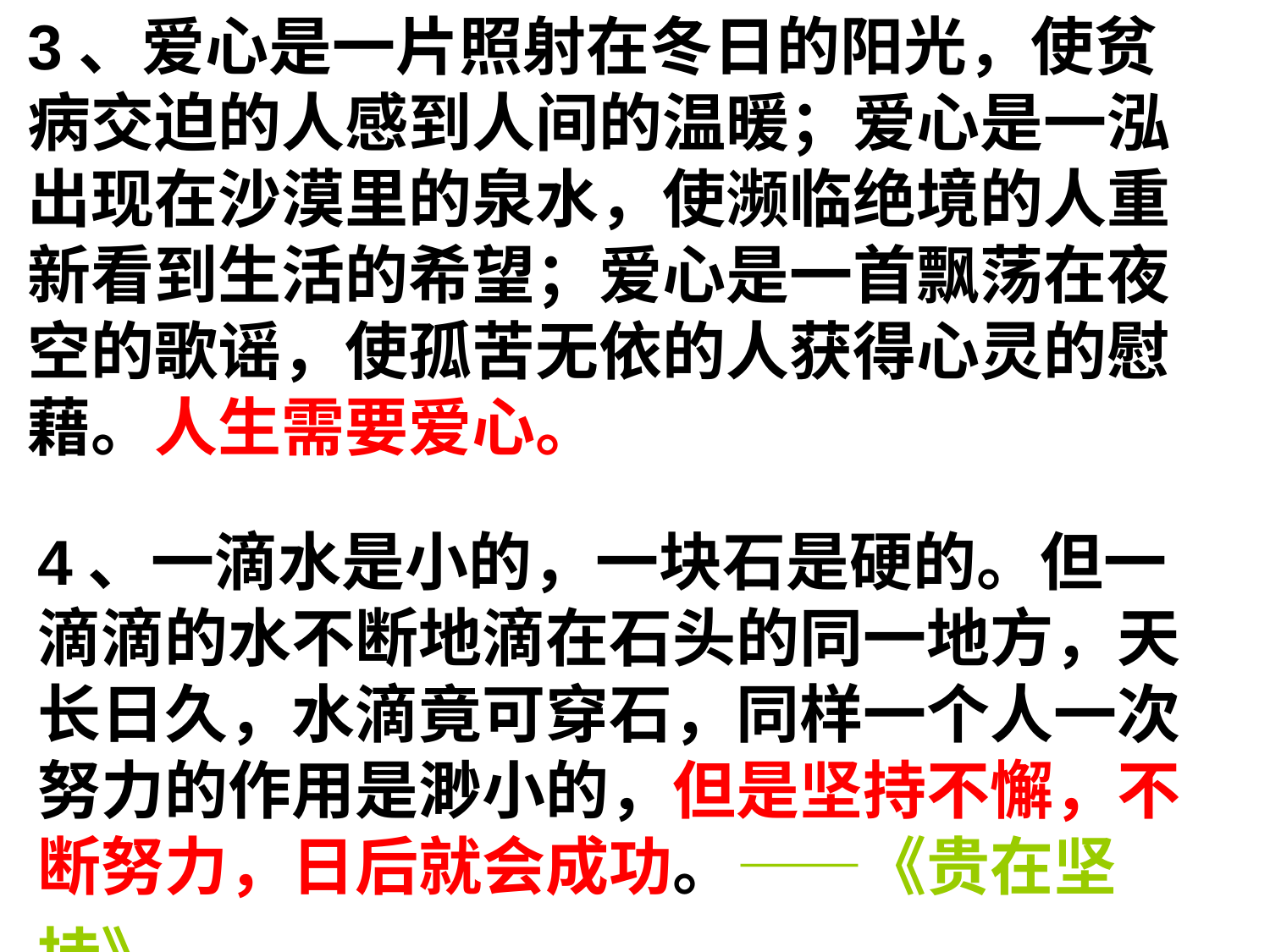

3、爱心是一片照射在冬日的阳光，使贫病交迫的人感到人间的温暖；爱心是一泓出现在沙漠里的泉水，使濒临绝境的人重新看到生活的希望；爱心是一首飘荡在夜空的歌谣，使孤苦无依的人获得心灵的慰藉。人生需要爱心。
4、一滴水是小的，一块石是硬的。但一滴滴的水不断地滴在石头的同一地方，天长日久，水滴竟可穿石，同样一个人一次努力的作用是渺小的，但是坚持不懈，不断努力，日后就会成功。——《贵在坚持》